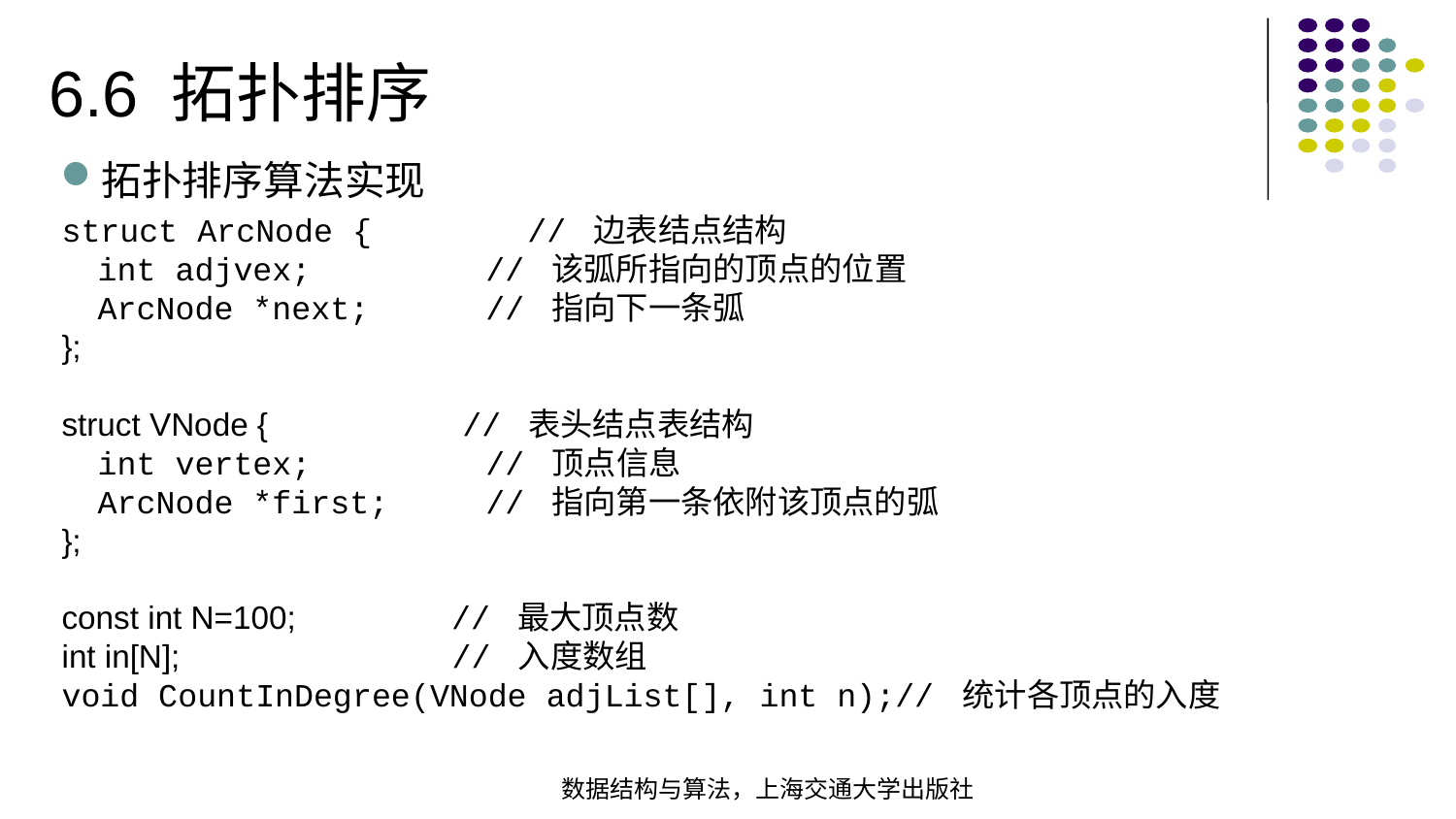

6.6 拓扑排序
拓扑排序算法实现
struct ArcNode {        // 边表结点结构    int adjvex;         // 该弧所指向的顶点的位置    ArcNode *next;      // 指向下一条弧}; struct VNode {          // 表头结点表结构    int vertex;         // 顶点信息    ArcNode *first;     // 指向第一条依附该顶点的弧}; const int N=100;        // 最大顶点数int in[N];              // 入度数组
void CountInDegree(VNode adjList[], int n);// 统计各顶点的入度